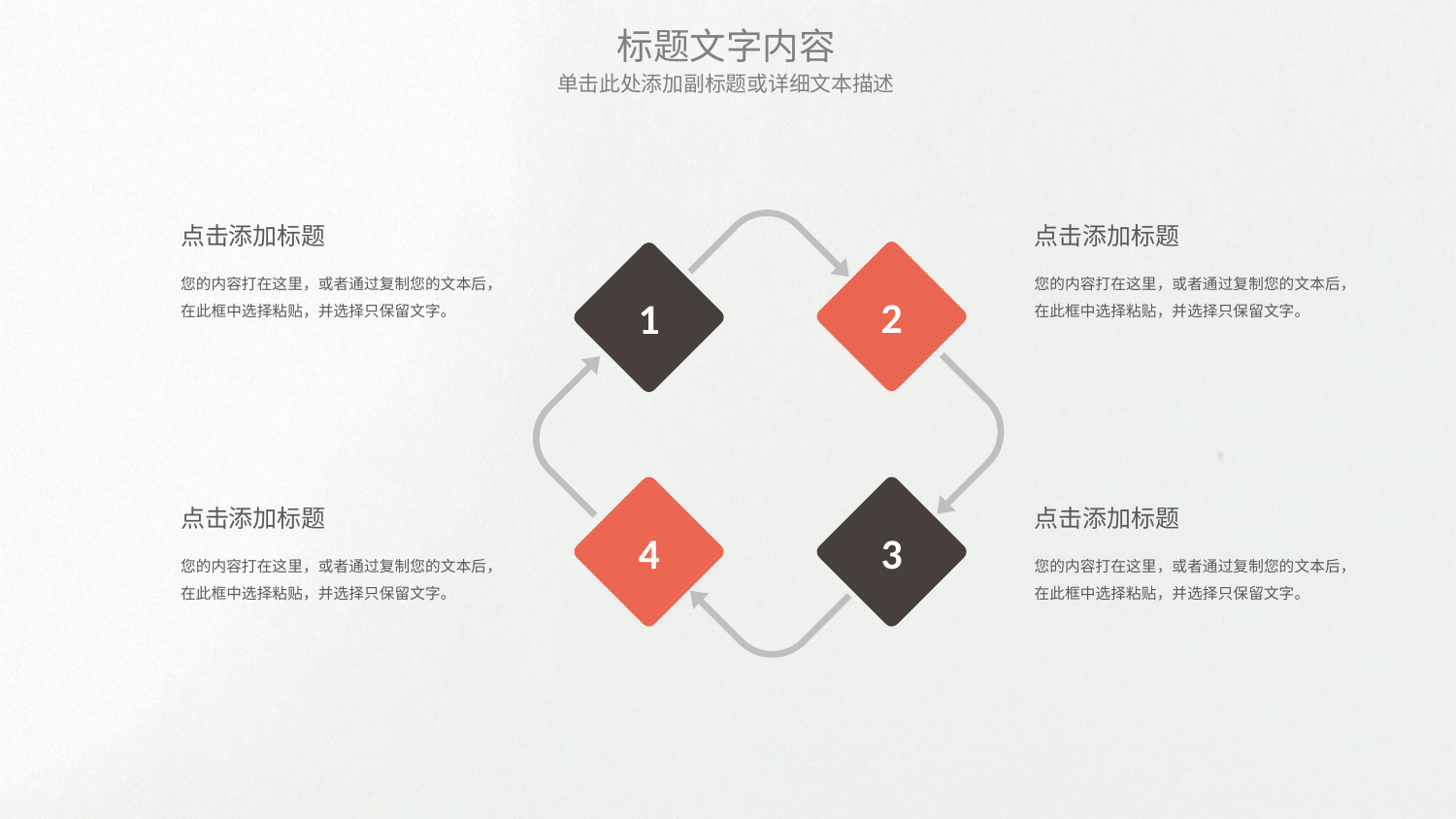

标题文字内容
单击此处添加副标题或详细文本描述

点击添加标题
您的内容打在这里，或者通过复制您的文本后，在此框中选择粘贴，并选择只保留文字。
点击添加标题
您的内容打在这里，或者通过复制您的文本后，在此框中选择粘贴，并选择只保留文字。
2
1

4
3
点击添加标题
您的内容打在这里，或者通过复制您的文本后，在此框中选择粘贴，并选择只保留文字。
点击添加标题
您的内容打在这里，或者通过复制您的文本后，在此框中选择粘贴，并选择只保留文字。